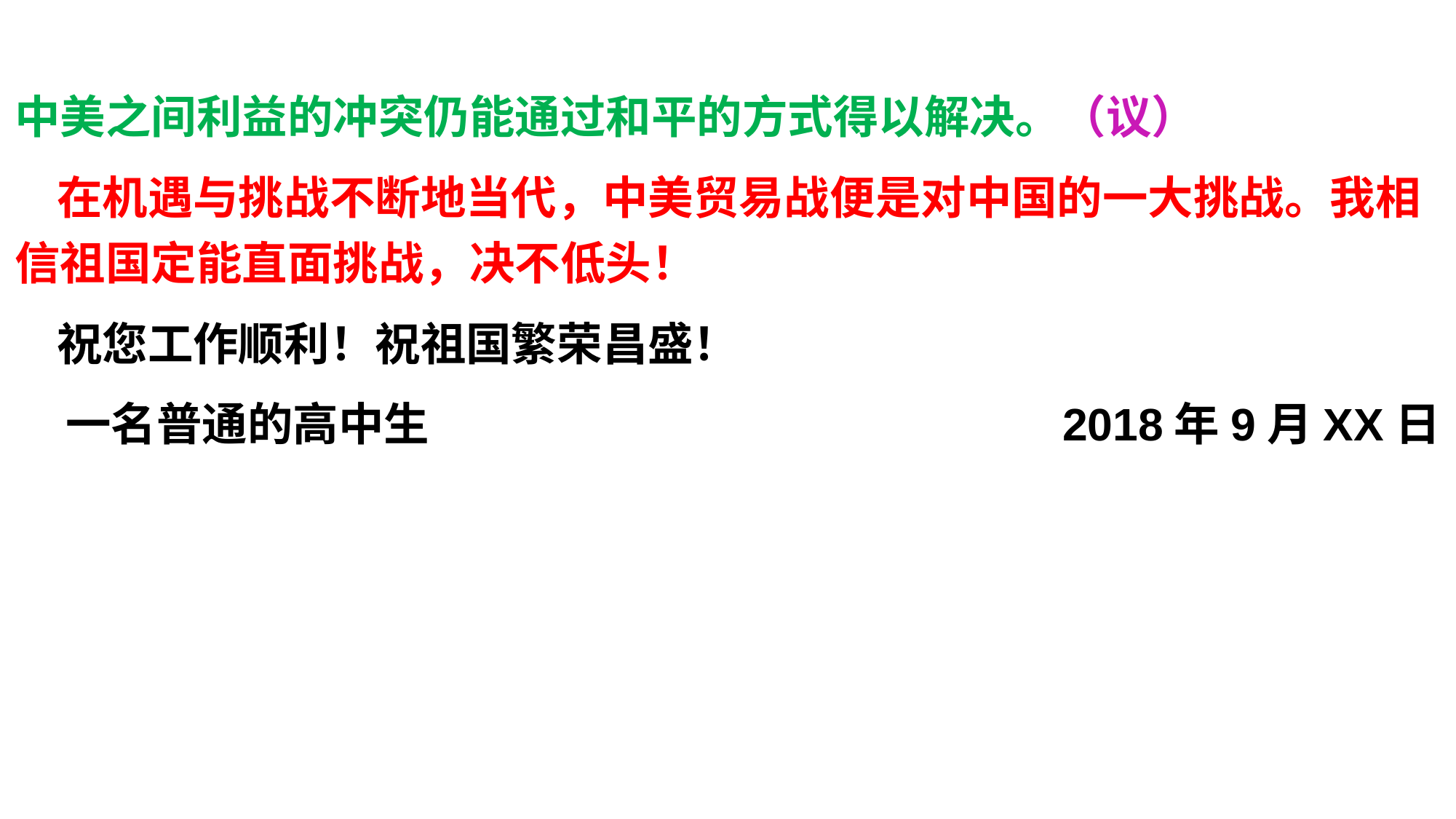

中美之间利益的冲突仍能通过和平的方式得以解决。（议）
   在机遇与挑战不断地当代，中美贸易战便是对中国的一大挑战。我相信祖国定能直面挑战，决不低头！
   祝您工作顺利！祝祖国繁荣昌盛！
一名普通的高中生                                                            2018年9月XX日